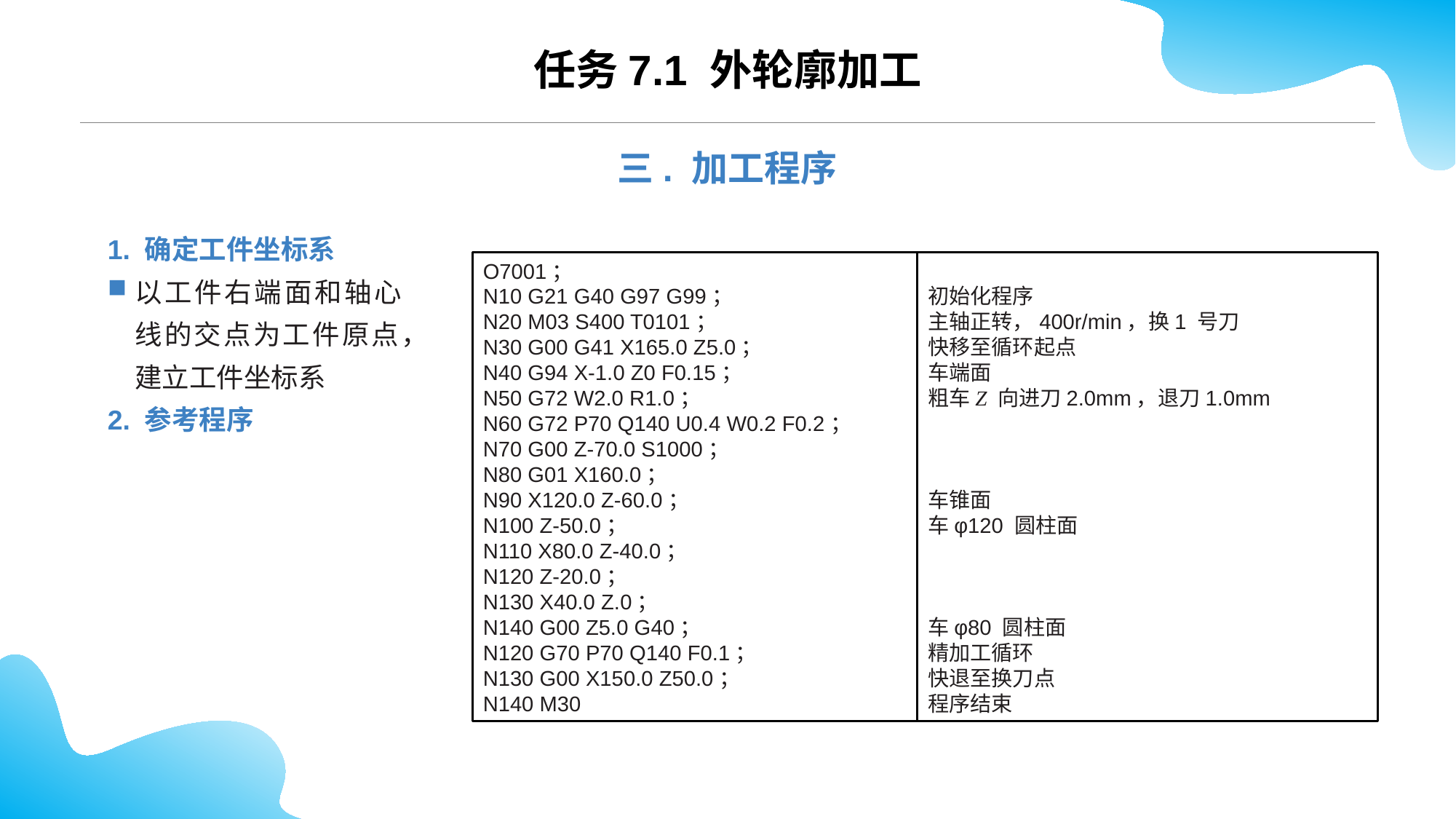

CONTENTS
任务7.1 外轮廓加工
三. 加工程序
1. 确定工件坐标系
以工件右端面和轴心线的交点为工件原点，建立工件坐标系
2. 参考程序
O7001；
N10 G21 G40 G97 G99；
N20 M03 S400 T0101；
N30 G00 G41 X165.0 Z5.0；
N40 G94 X-1.0 Z0 F0.15；
N50 G72 W2.0 R1.0；
N60 G72 P70 Q140 U0.4 W0.2 F0.2；
N70 G00 Z-70.0 S1000；
N80 G01 X160.0；
N90 X120.0 Z-60.0；
N100 Z-50.0；
N110 X80.0 Z-40.0；
N120 Z-20.0；
N130 X40.0 Z.0；
N140 G00 Z5.0 G40；
N120 G70 P70 Q140 F0.1；
N130 G00 X150.0 Z50.0；
N140 M30

初始化程序
主轴正转，400r/min，换1 号刀
快移至循环起点
车端面
粗车Z 向进刀2.0mm，退刀1.0mm

车锥面
车φ120 圆柱面

车φ80 圆柱面
精加工循环
快退至换刀点
程序结束